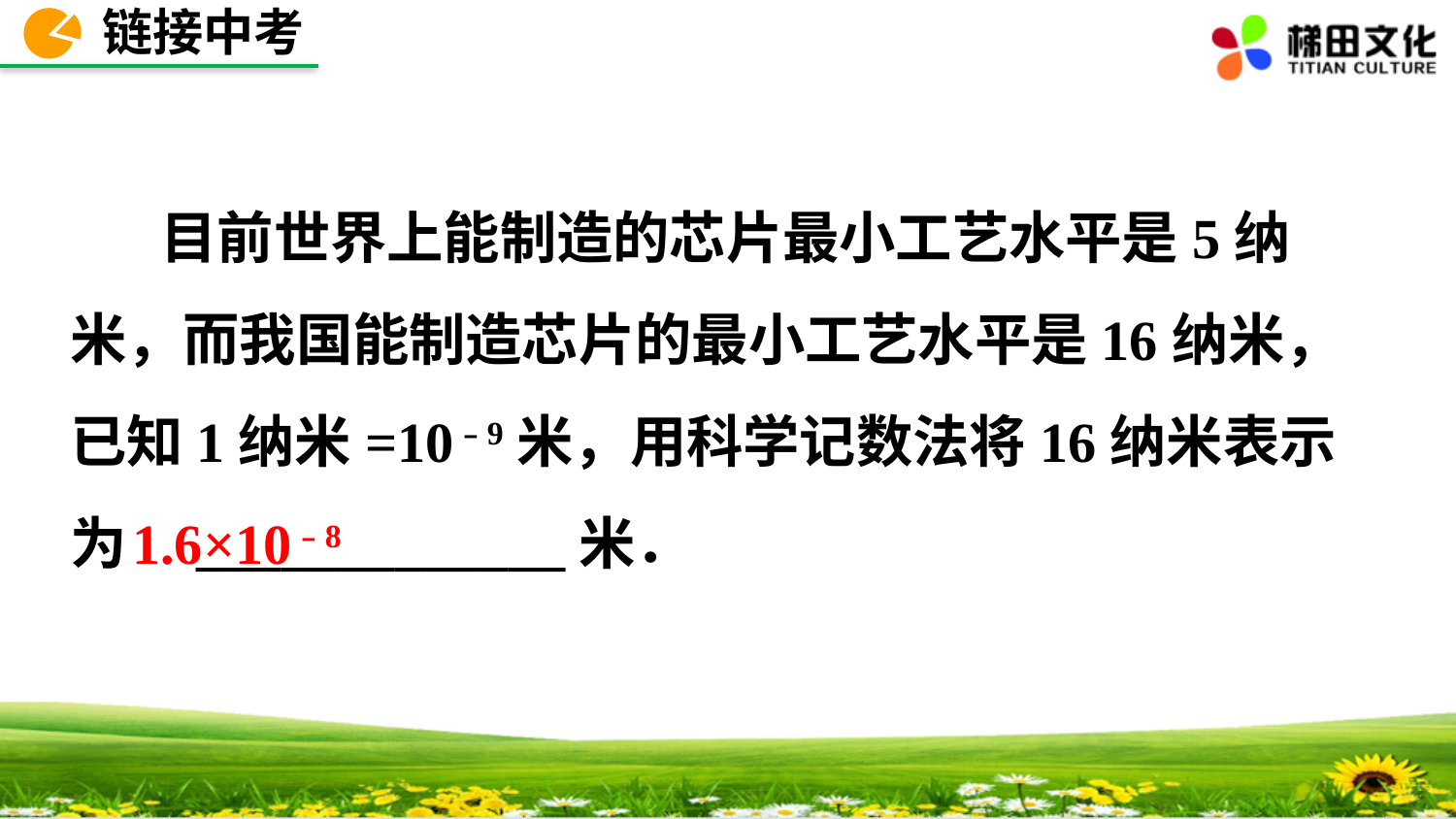

链接中考

      目前世界上能制造的芯片最小工艺水平是5纳米，而我国能制造芯片的最小工艺水平是16纳米，已知1纳米=10﹣9米，用科学记数法将16纳米表示为　_____________米．
1.6×10﹣8